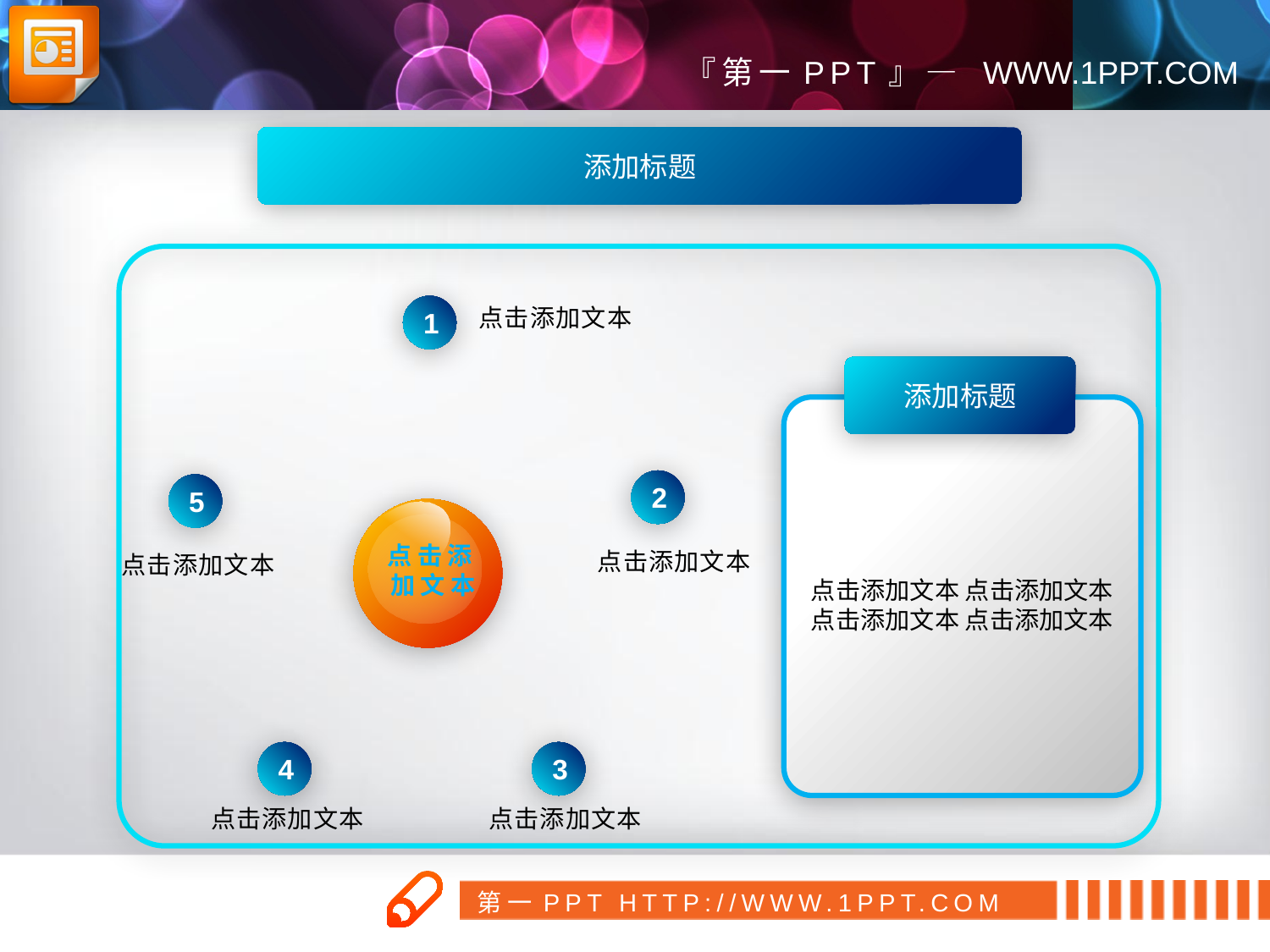

添加标题

1
点击添加文本

添加标题

点击添加文本 点击添加文本
点击添加文本 点击添加文本
2
5

点击添加文本
点击添加文本
点击添加文本
4
3
点击添加文本
点击添加文本
第一PPT模板网
www.1ppt.com/tubiao/